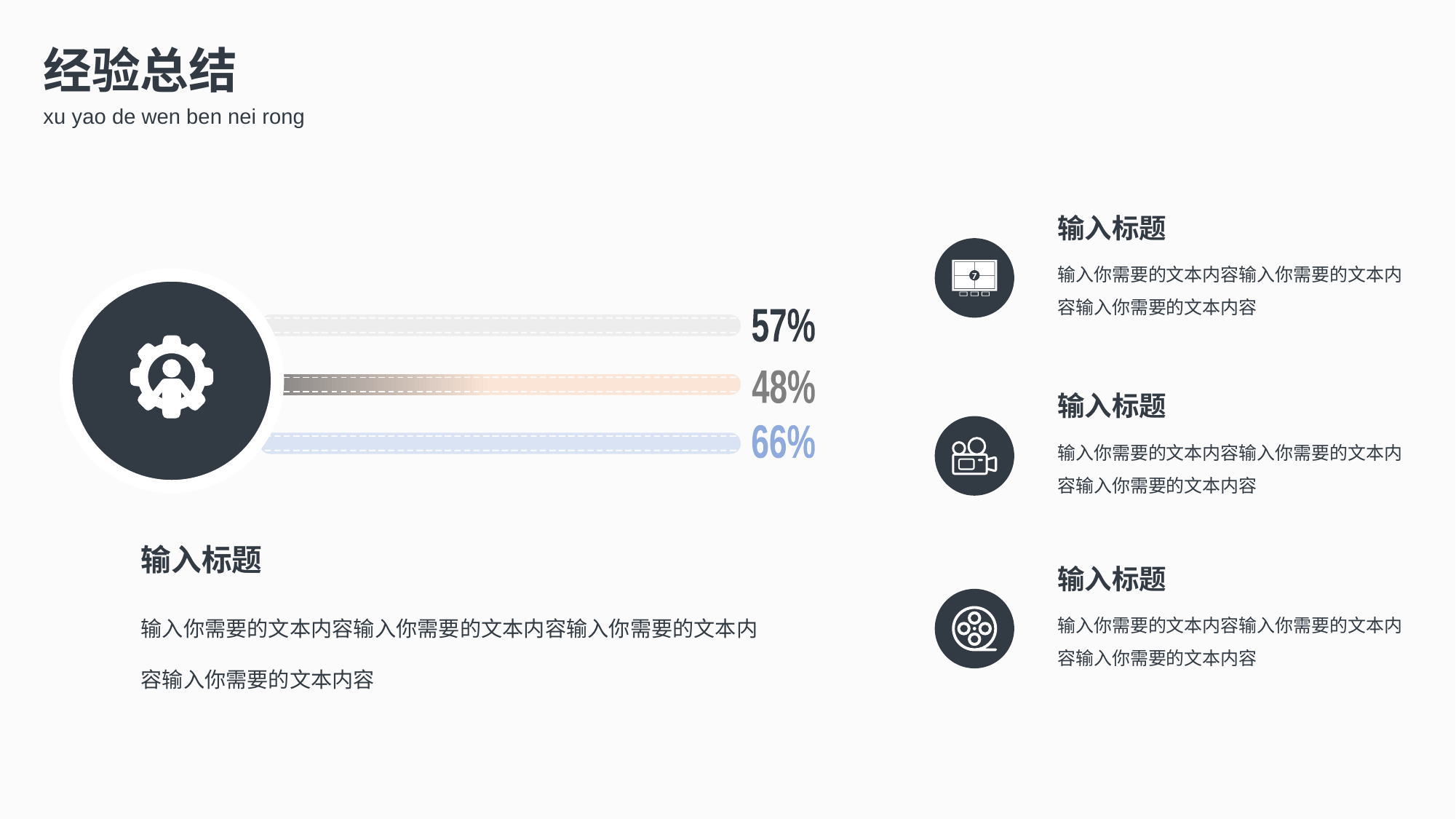

经验总结
xu yao de wen ben nei rong
输入标题

输入你需要的文本内容输入你需要的文本内容输入你需要的文本内容

57%

48%

66%

输入标题

输入你需要的文本内容输入你需要的文本内容输入你需要的文本内容

输入标题
输入标题

输入你需要的文本内容输入你需要的文本内容输入你需要的文本内容

输入你需要的文本内容输入你需要的文本内容输入你需要的文本内容输入你需要的文本内容